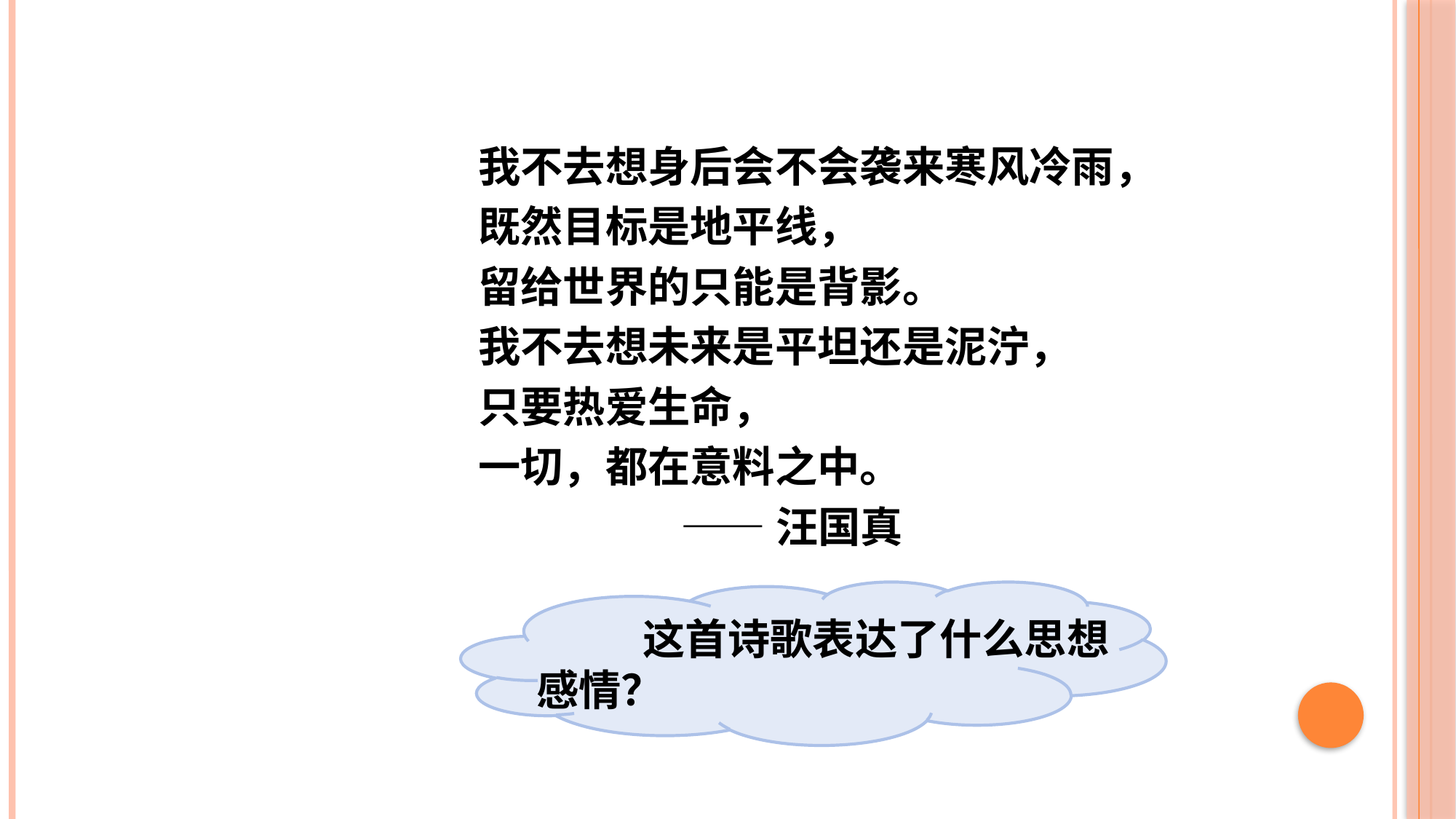

我不去想身后会不会袭来寒风冷雨，
既然目标是地平线，
留给世界的只能是背影。
我不去想未来是平坦还是泥泞，
只要热爱生命，
一切，都在意料之中。
                     ——汪国真

          这首诗歌表达了什么思想感情？